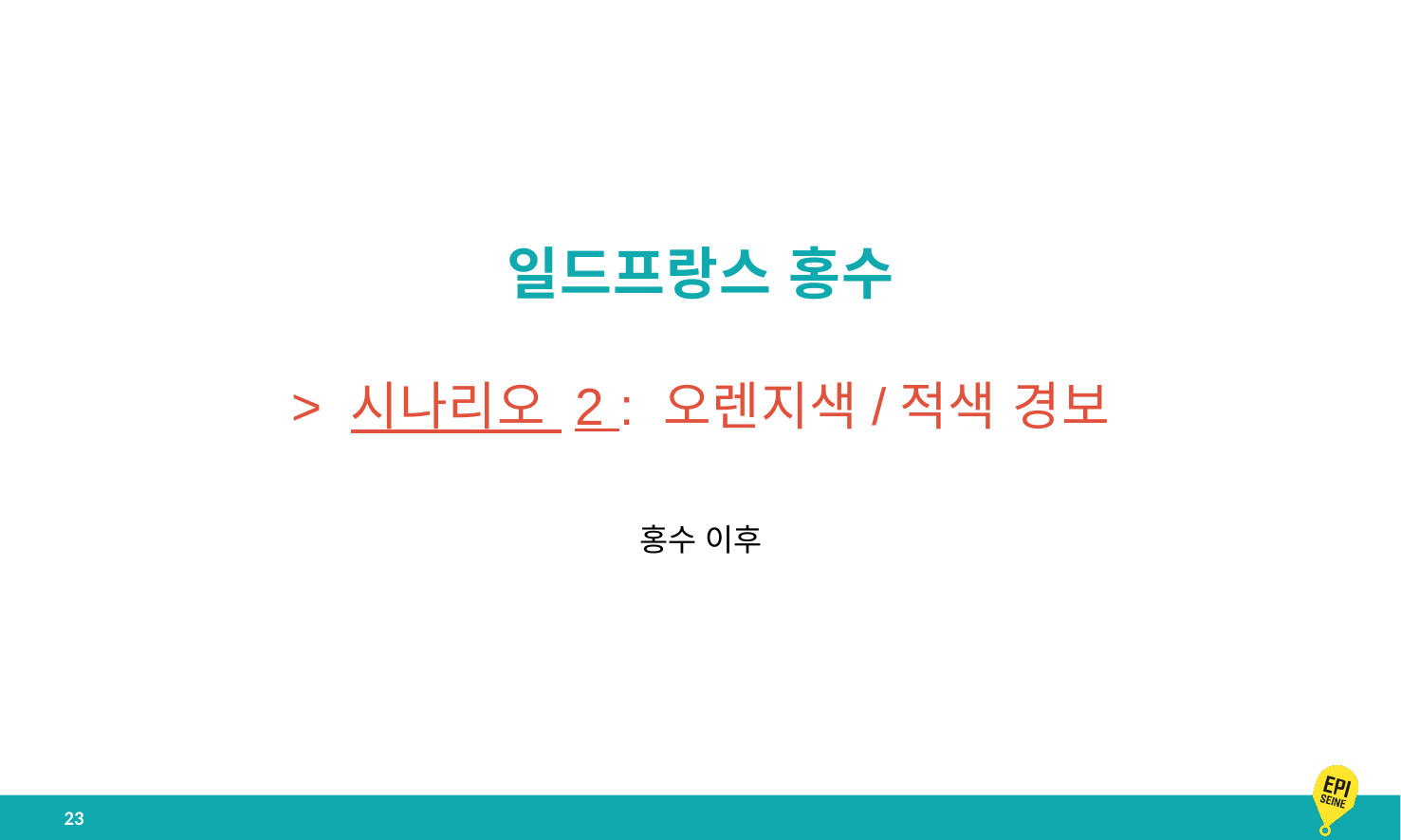

일드프랑스 홍수

> 시나리오 2 : 오렌지색/적색 경보
홍수 이후